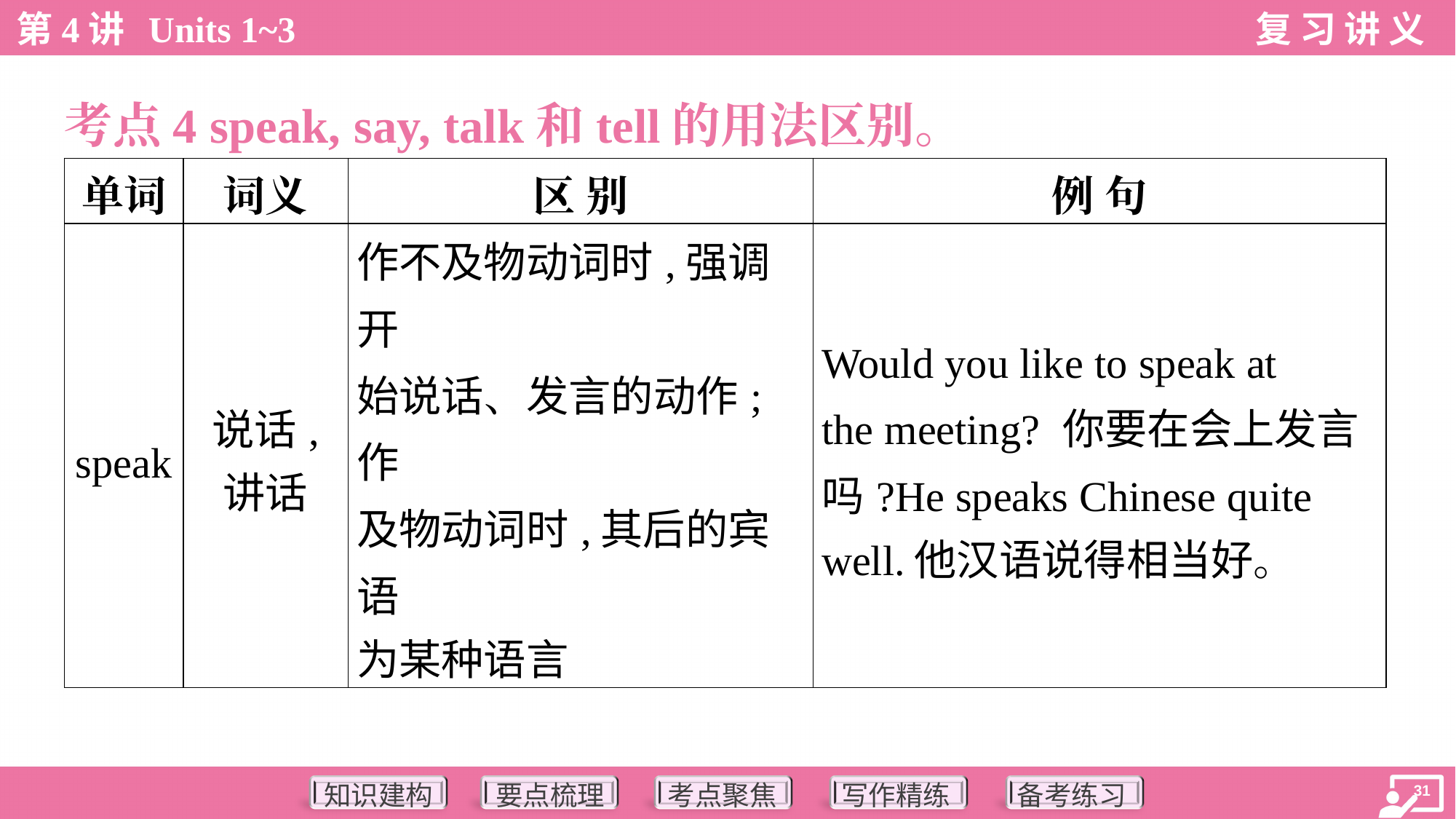

考点4 speak, say, talk和tell的用法区别。
| 单词 | 词义 | 区 别 | 例 句 |
| --- | --- | --- | --- |
| speak | 说话, 讲话 | 作不及物动词时,强调开 始说话、发言的动作;作 及物动词时,其后的宾语 为某种语言 | Would you like to speak at the meeting? 你要在会上发言 吗?He speaks Chinese quite well.他汉语说得相当好。 |